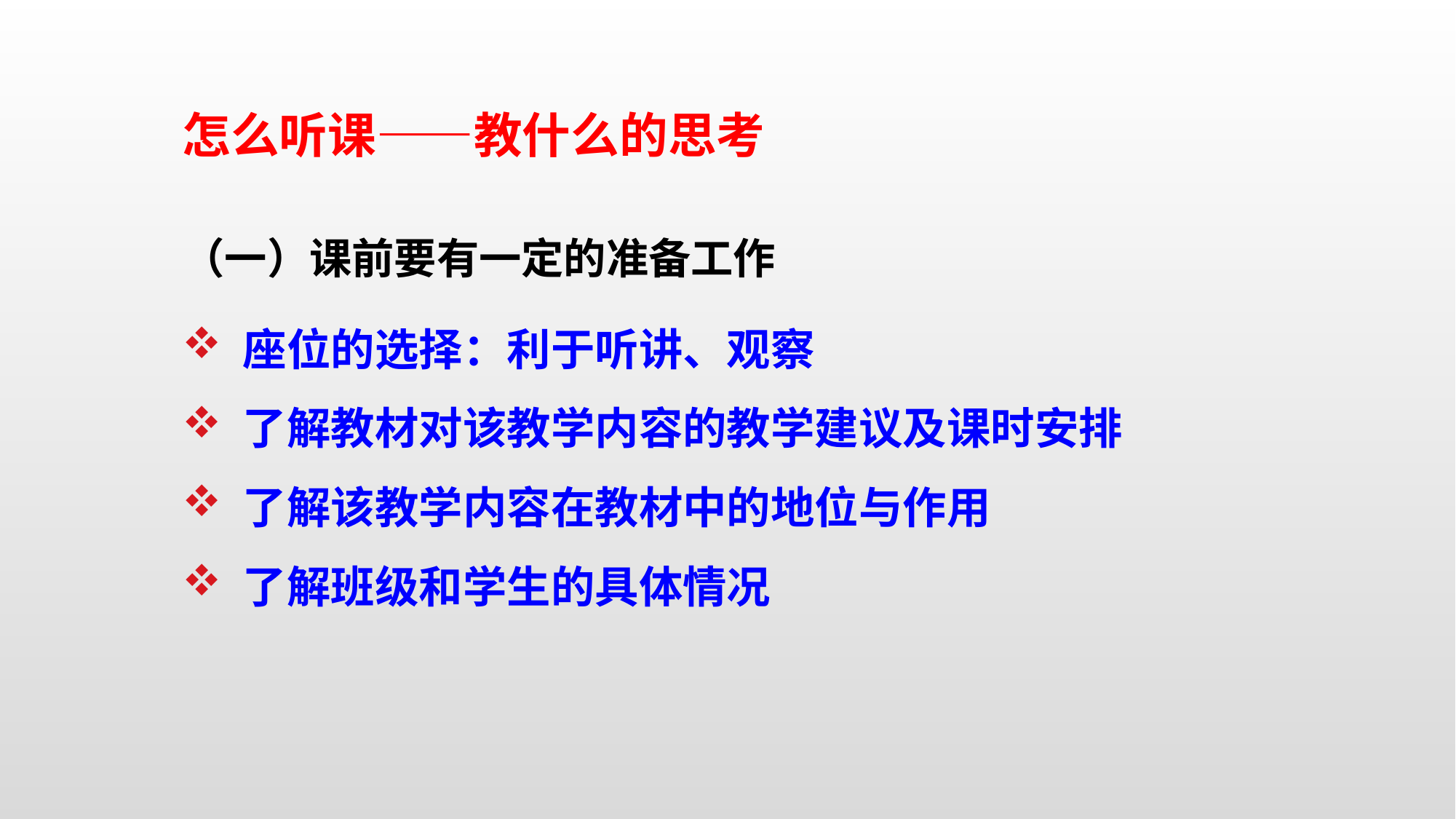

怎么听课——教什么的思考
（一）课前要有一定的准备工作

 座位的选择：利于听讲、观察
 了解教材对该教学内容的教学建议及课时安排
 了解该教学内容在教材中的地位与作用
 了解班级和学生的具体情况